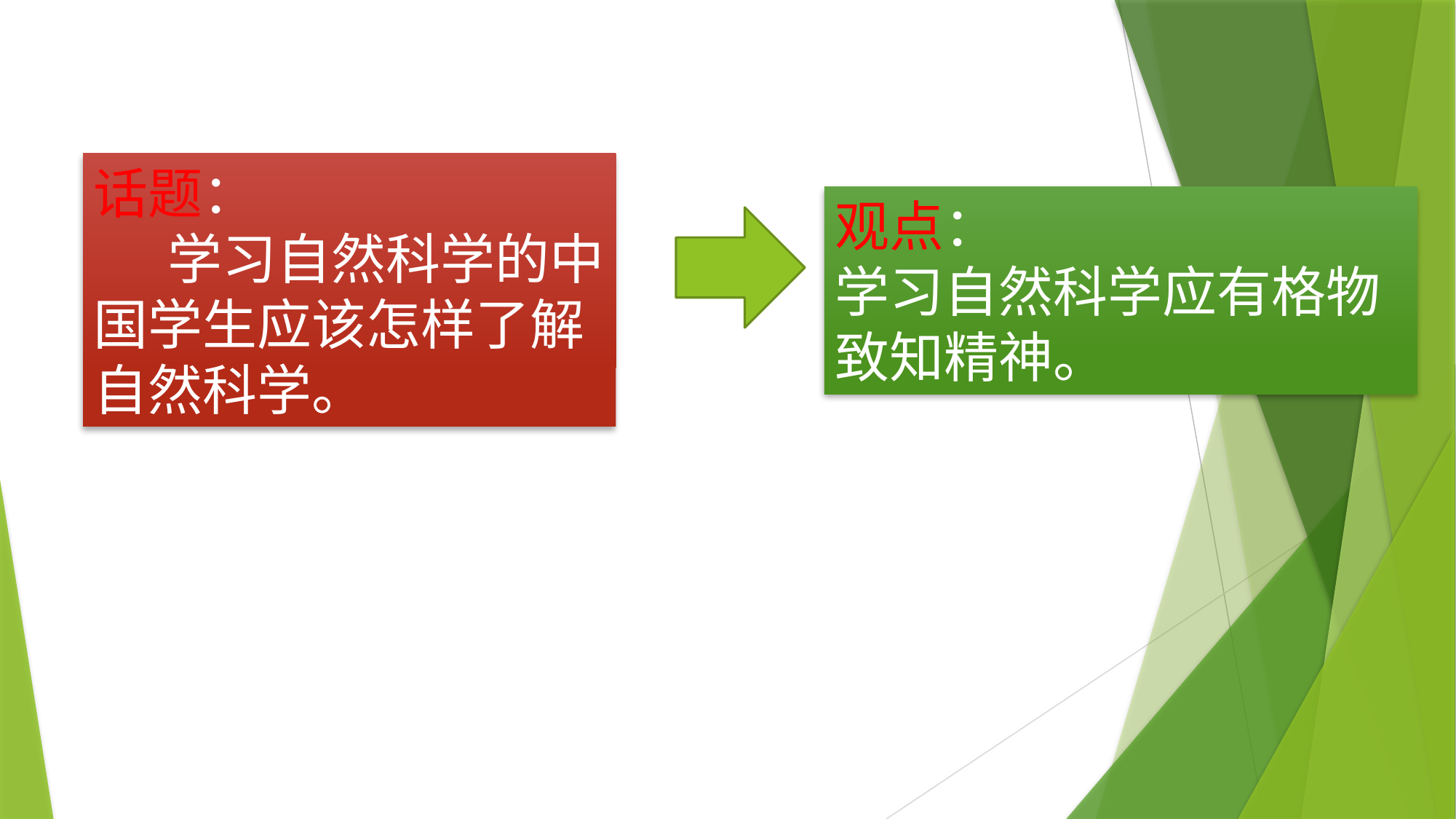

话题：
     学习自然科学的中国学生应该怎样了解自然科学。
观点：
学习自然科学应有格物致知精神。